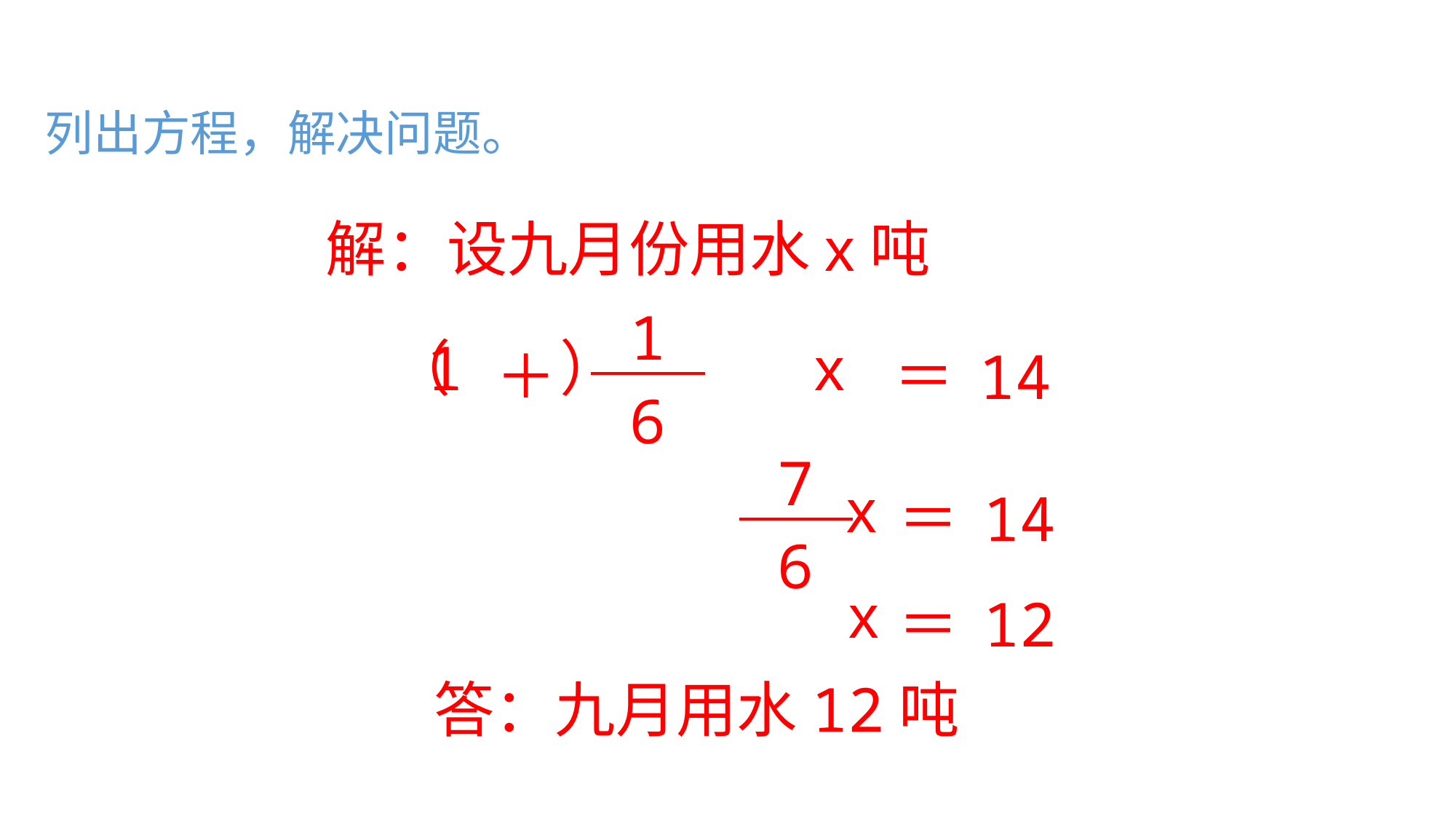

列出方程，解决问题。
解：设九月份用水x吨
| 1 |
| --- |
| 6 |
（        ）
1
x
＋
＝
14
| 7 |
| --- |
| 6 |
x
＝
14
x
＝
12
答：九月用水12吨